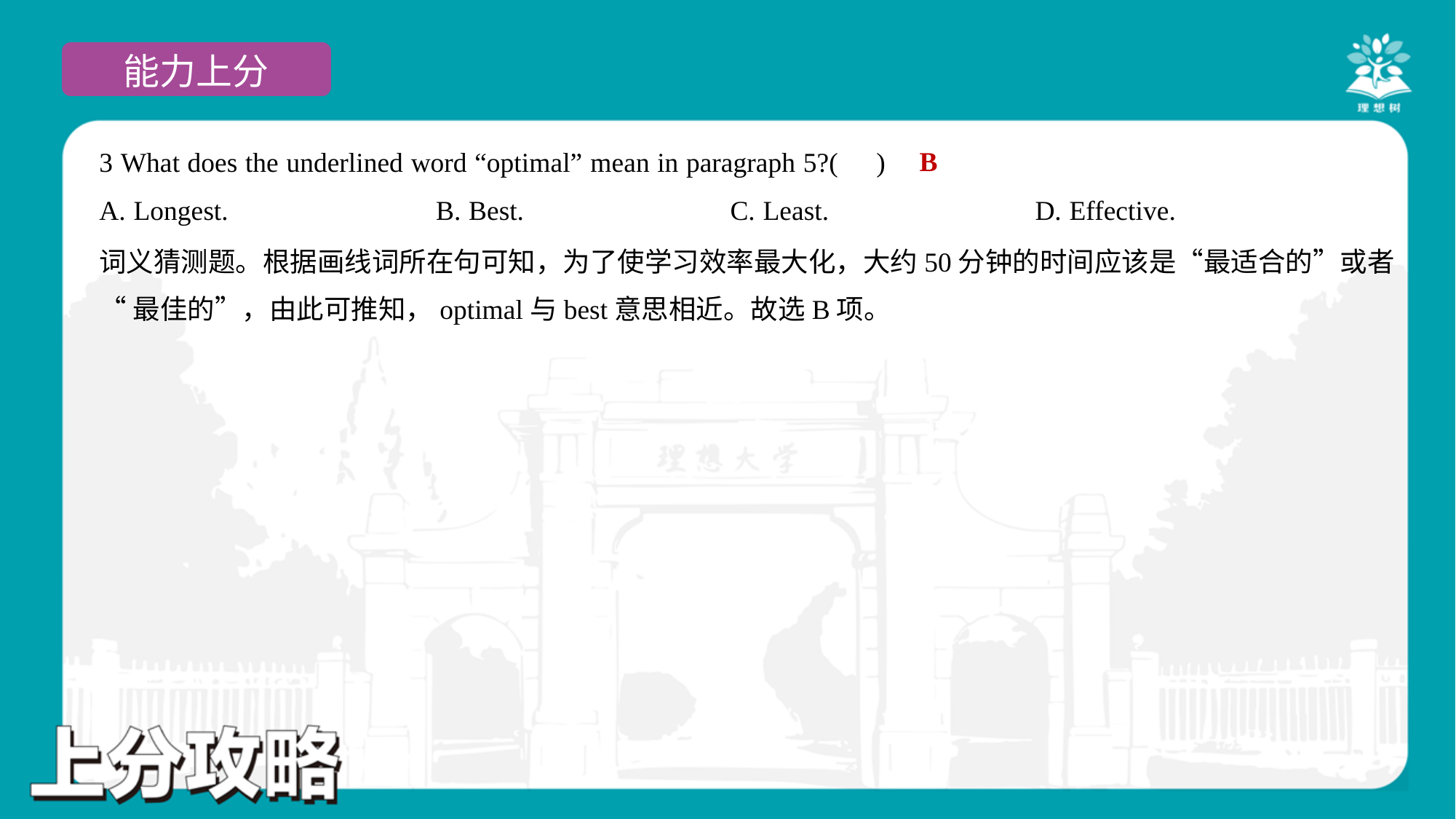

B
3 What does the underlined word “optimal” mean in paragraph 5?(     )
A. Longest.	B. Best.	C. Least.	D. Effective.
词义猜测题。根据画线词所在句可知，为了使学习效率最大化，大约50分钟的时间应该是“最适合的”或者
“最佳的”，由此可推知，optimal与best意思相近。故选B项。